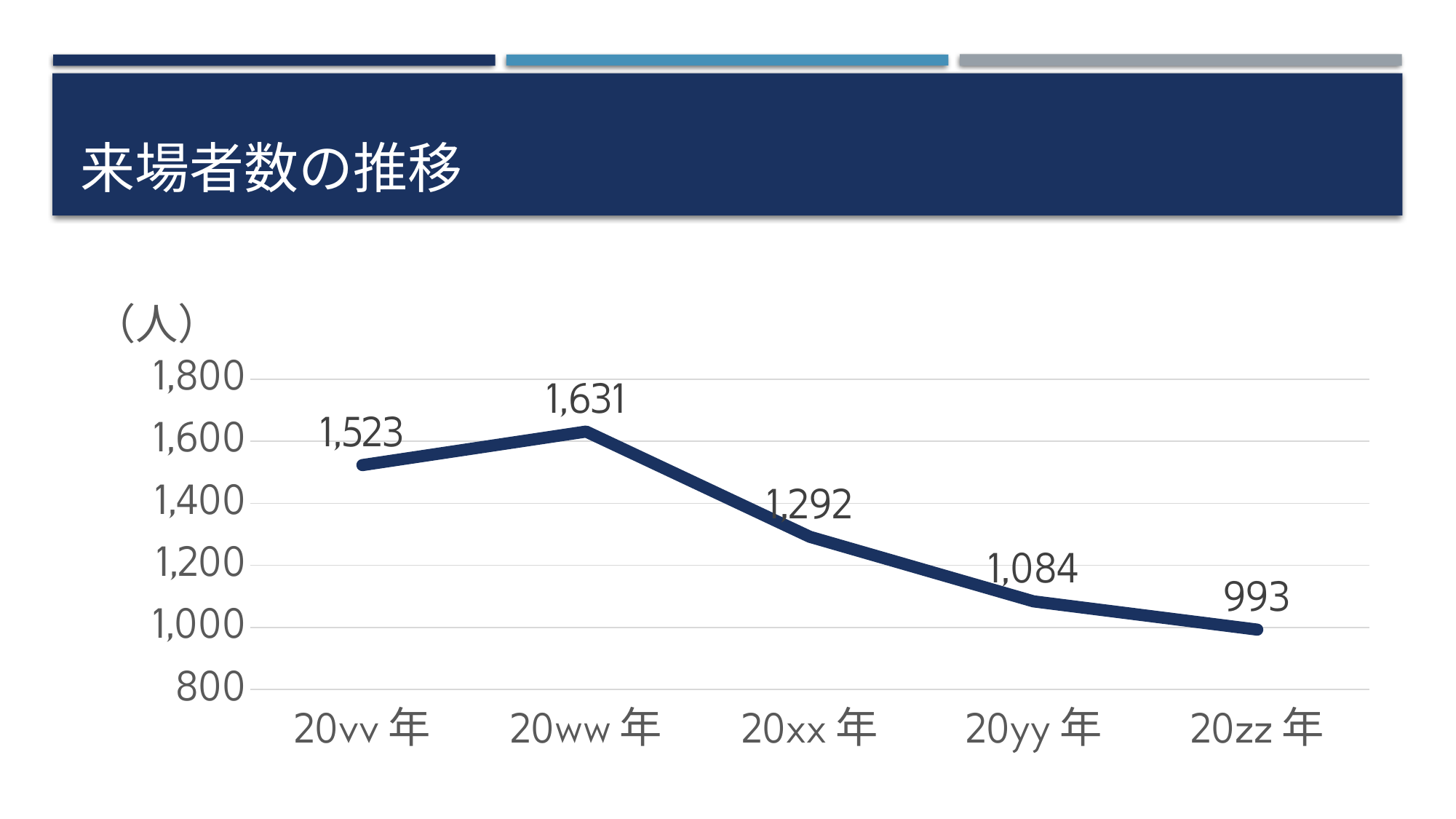

# 来場者数の推移

### Chart

| Category | 来場者数 |
|---|---|
| 20vv年 | 1523.0 |
| 20ww年 | 1631.0 |
| 20xx年 | 1292.0 |
| 20yy年 | 1084.0 |
| 20zz年 | 993.0 |